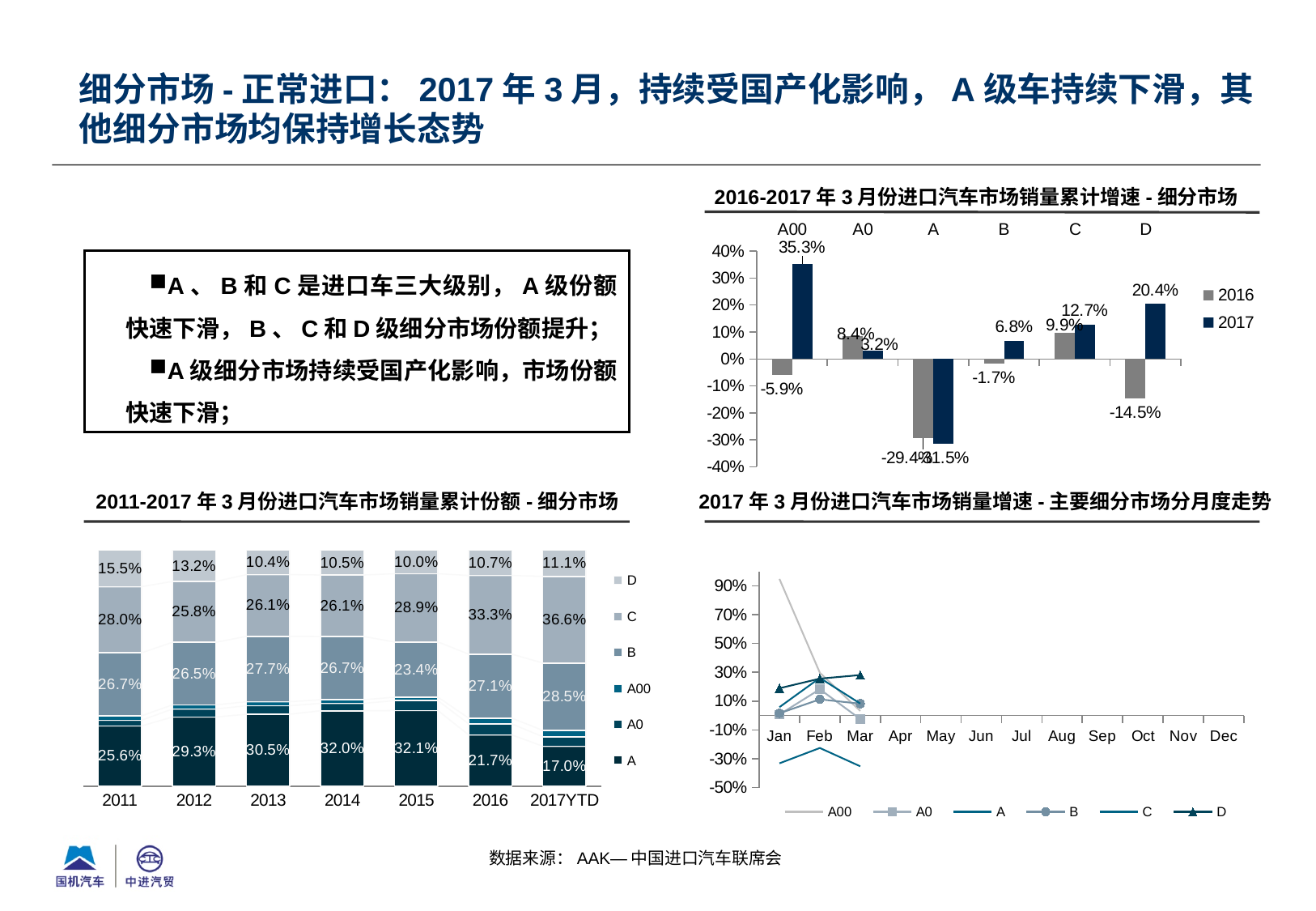

细分市场-正常进口：2017年3月，持续受国产化影响，A级车持续下滑，其他细分市场均保持增长态势
2016-2017年3月份进口汽车市场销量累计增速-细分市场

### Chart

| Category | 2016 | 2017 |
|---|---|---|
| A00 | -0.05900416758060978 | 0.352680652680653 |
| A0 | 0.0840876295421751 | 0.032066795740561385 |
| A | -0.29370666666666695 | -0.31469455561428705 |
| B | -0.016641426309630412 | 0.06772720113403696 |
| C | 0.09851010380294813 | 0.12675468875848583 |
| D | -0.14543175728239277 | 0.20381328073635793 |
A、B和C是进口车三大级别，A级份额快速下滑，B、C和D级细分市场份额提升；
A级细分市场持续受国产化影响，市场份额快速下滑；
2011-2017年3月份进口汽车市场销量累计份额-细分市场
2017年3月份进口汽车市场销量增速-主要细分市场分月度走势

### Chart

| Category | A | A0 | A00 | B | C | D |
|---|---|---|---|---|---|---|
| 2011 | 0.255587473149443 | 0.024151295077681947 | 0.018647641128803117 | 0.2670437110027618 | 0.27999306715764866 | 0.1545768124836624 |
| 2012 | 0.2932178680511768 | 0.03412643045922269 | 0.017544506902426916 | 0.26510059610852477 | 0.25775768389702036 | 0.1322529145816284 |
| 2013 | 0.30530043978729793 | 0.03586198799512761 | 0.017142409877847743 | 0.2769622878723396 | 0.2610917878650014 | 0.1036410866023863 |
| 2014 | 0.3197136462077648 | 0.03176256858004007 | 0.015352599238589877 | 0.2674697150715841 | 0.2605147422789954 | 0.10518672862302601 |
| 2015 | 0.3207678442917183 | 0.042061195337622356 | 0.014975964099431013 | 0.2335885132094177 | 0.28903306322387656 | 0.09957341983793433 |
| 2016 | 0.21736149525137727 | 0.046658155911543056 | 0.02445265345236519 | 0.2709914955518876 | 0.33333630133860803 | 0.10719989849421968 |
| 2017YTD | 0.16980293654023376 | 0.03989447539396321 | 0.027143585497850686 | 0.28537950970349296 | 0.36644074297555096 | 0.11133874988890921 |

### Chart

| Category | A00 | A0 | A | B | C | D |
|---|---|---|---|---|---|---|
| Jan | 0.9478402607986964 | 0.007217610970768673 | -0.33123501199040795 | 0.015525028227324055 | 0.05834503113414677 | 0.1897086174829511 |
| Feb | 0.2969569779643238 | 0.18261344997266277 | -0.2249735277347885 | 0.11246846368344188 | 0.2611704711024774 | 0.25636172450052575 |
| Mar | 0.03175355450236973 | -0.02429039301310044 | -0.35195125489627155 | 0.08212073188301391 | 0.08309262849681483 | 0.2810297713217319 |
| Apr | None | None | None | None | None | None |
| May | None | None | None | None | None | None |
| Jun | None | None | None | None | None | None |
| Jul | None | None | None | None | None | None |
| Aug | None | None | None | None | None | None |
| Sep | None | None | None | None | None | None |
| Oct | None | None | None | None | None | None |
| Nov | None | None | None | None | None | None |
| Dec | None | None | None | None | None | None |
数据来源：AAK—中国进口汽车联席会